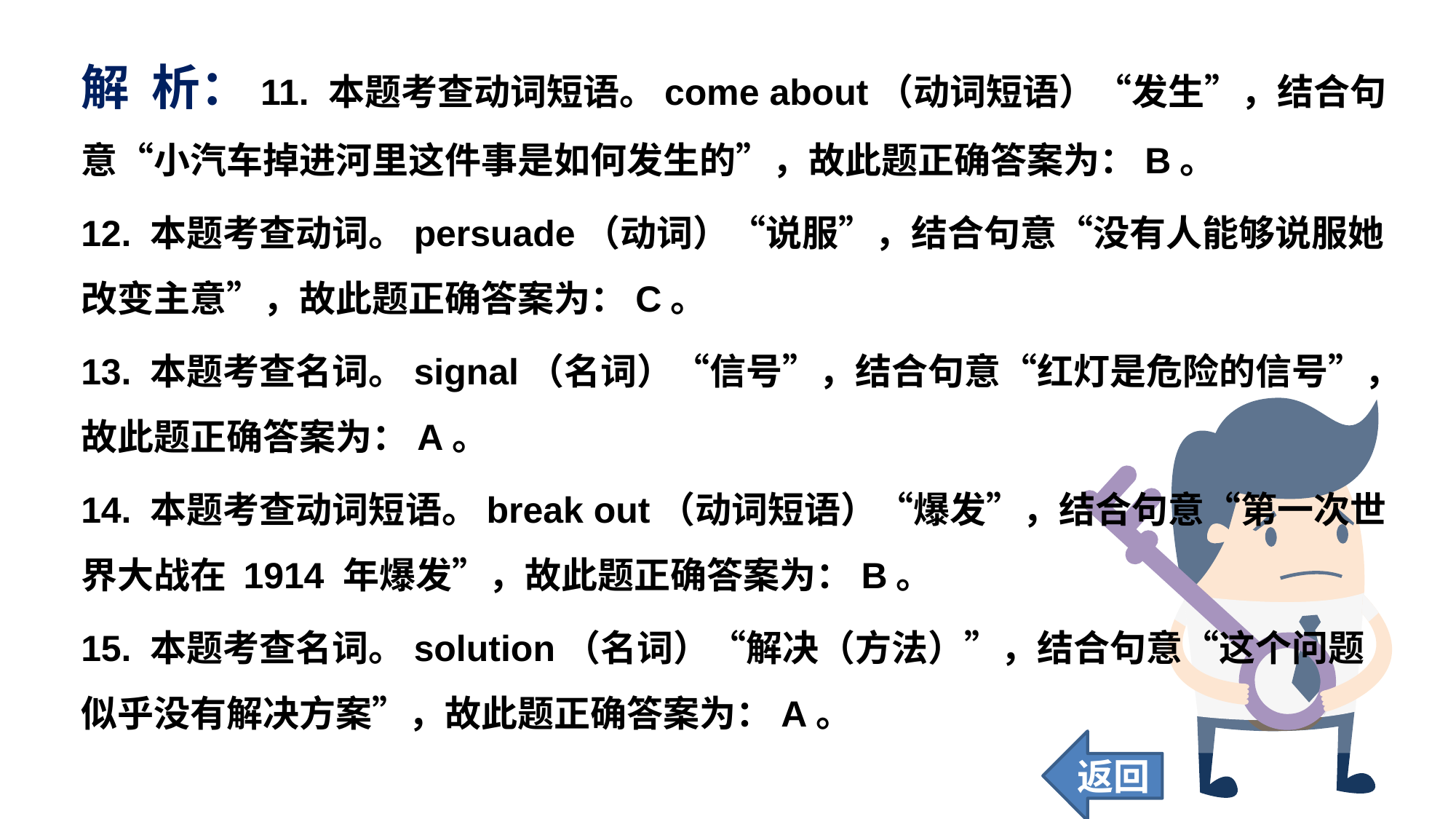

解  析：11. 本题考查动词短语。come about（动词短语）“发生”，结合句意“小汽车掉进河里这件事是如何发生的”，故此题正确答案为：B。
12. 本题考查动词。persuade（动词）“说服”，结合句意“没有人能够说服她改变主意”，故此题正确答案为：C。
13. 本题考查名词。signal（名词）“信号”，结合句意“红灯是危险的信号”，故此题正确答案为：A。
14. 本题考查动词短语。break out（动词短语）“爆发”，结合句意“第一次世界大战在 1914 年爆发”，故此题正确答案为：B。
15. 本题考查名词。solution（名词）“解决（方法）”，结合句意“这个问题似乎没有解决方案”，故此题正确答案为：A。

返回
67